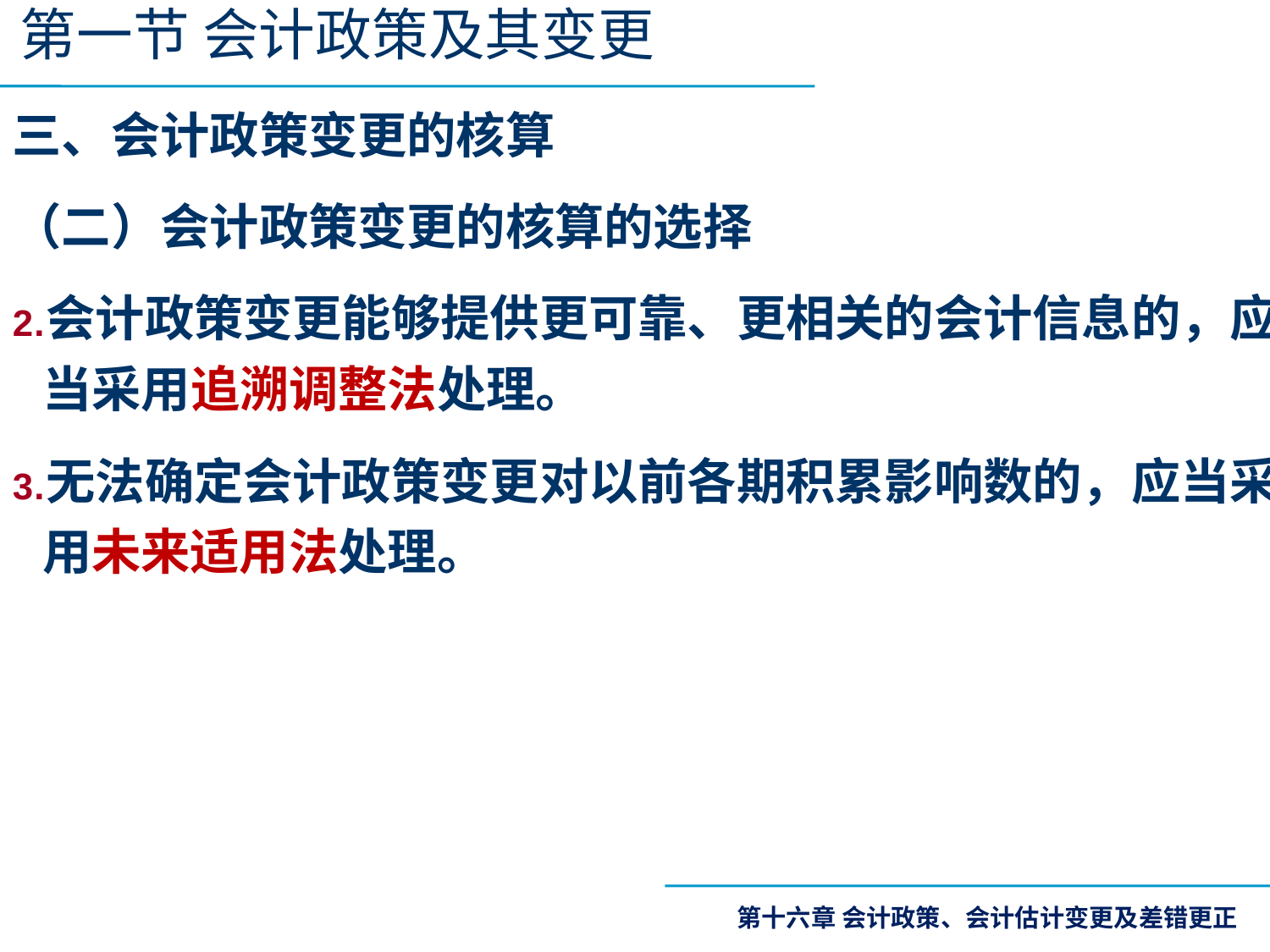

第一节 会计政策及其变更
三、会计政策变更的核算
（二）会计政策变更的核算的选择
会计政策变更能够提供更可靠、更相关的会计信息的，应当采用追溯调整法处理。
无法确定会计政策变更对以前各期积累影响数的，应当采用未来适用法处理。